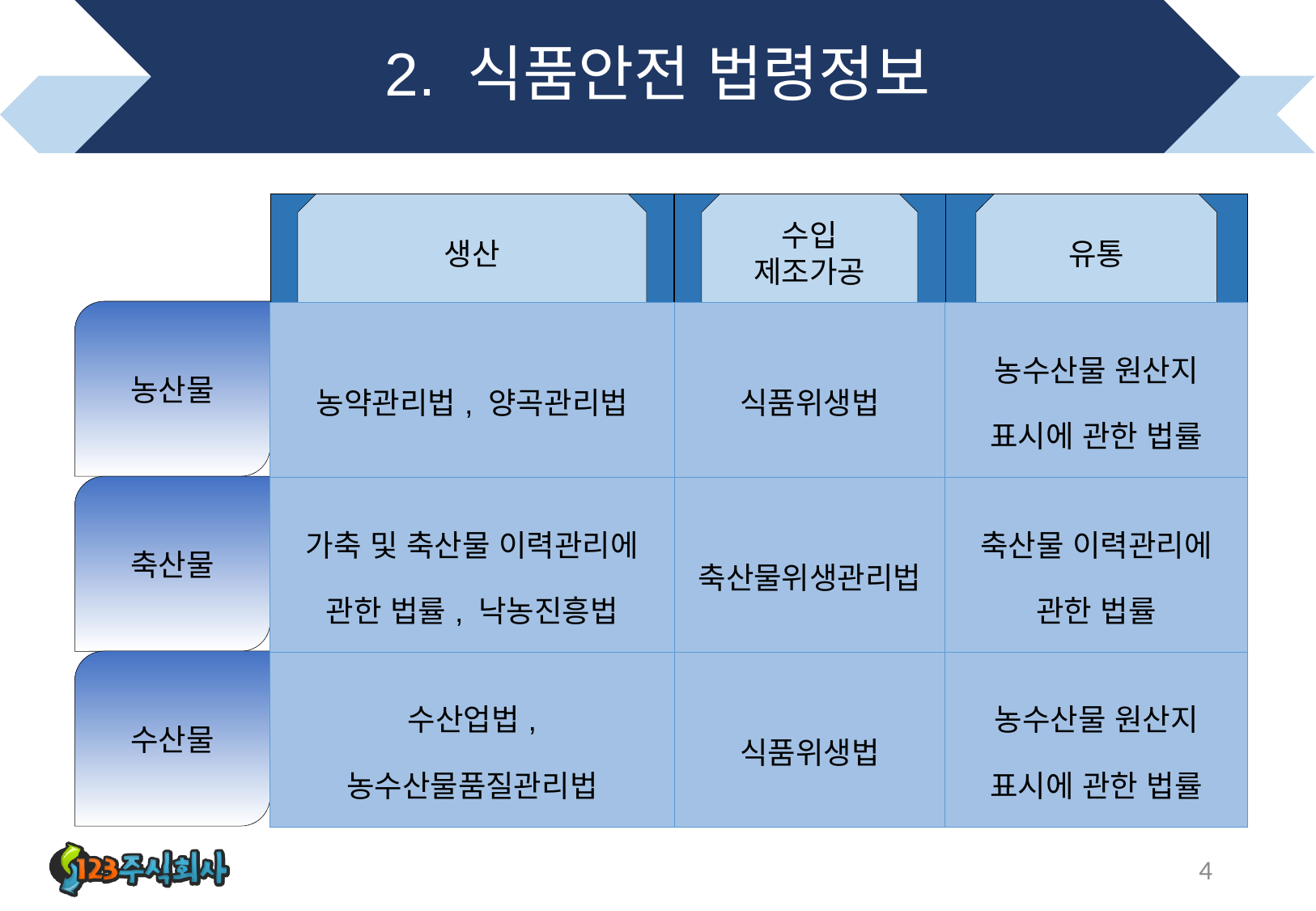

# 2. 식품안전 법령정보

생산

수입
제조가공

유통
농산물
| 농약관리법, 양곡관리법 | 식품위생법 | 농수산물 원산지 표시에 관한 법률 |
| --- | --- | --- |
| 가축 및 축산물 이력관리에 관한 법률, 낙농진흥법 | 축산물위생관리법 | 축산물 이력관리에 관한 법률 |
| 수산업법, 농수산물품질관리법 | 식품위생법 | 농수산물 원산지 표시에 관한 법률 |
축산물
수산물
4